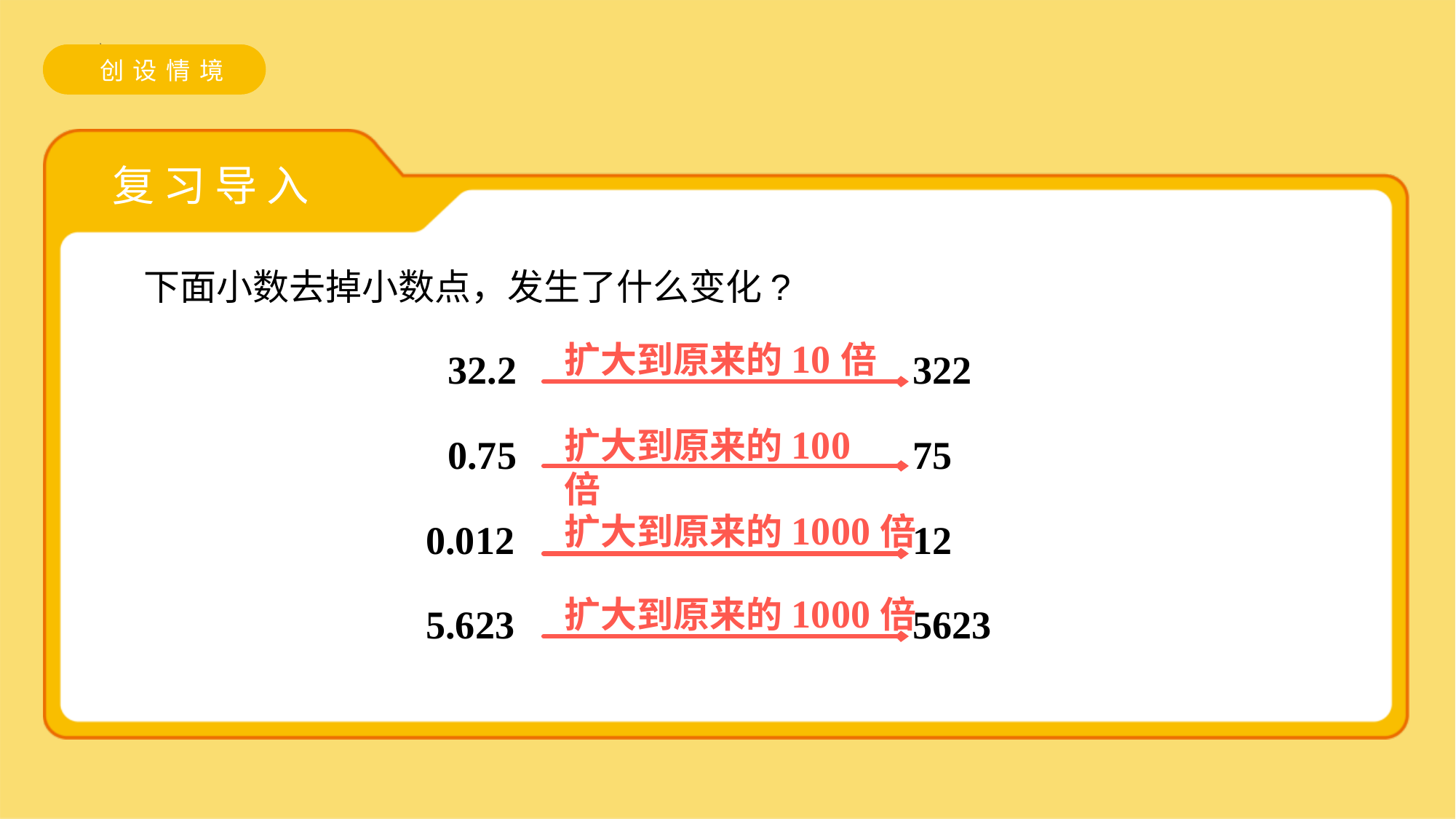

创设情境
复习导入
下面小数去掉小数点，发生了什么变化?
扩大到原来的10倍
32.2
322
扩大到原来的100倍
0.75
75
扩大到原来的1000倍
0.012
12
扩大到原来的1000倍
5.623
5623